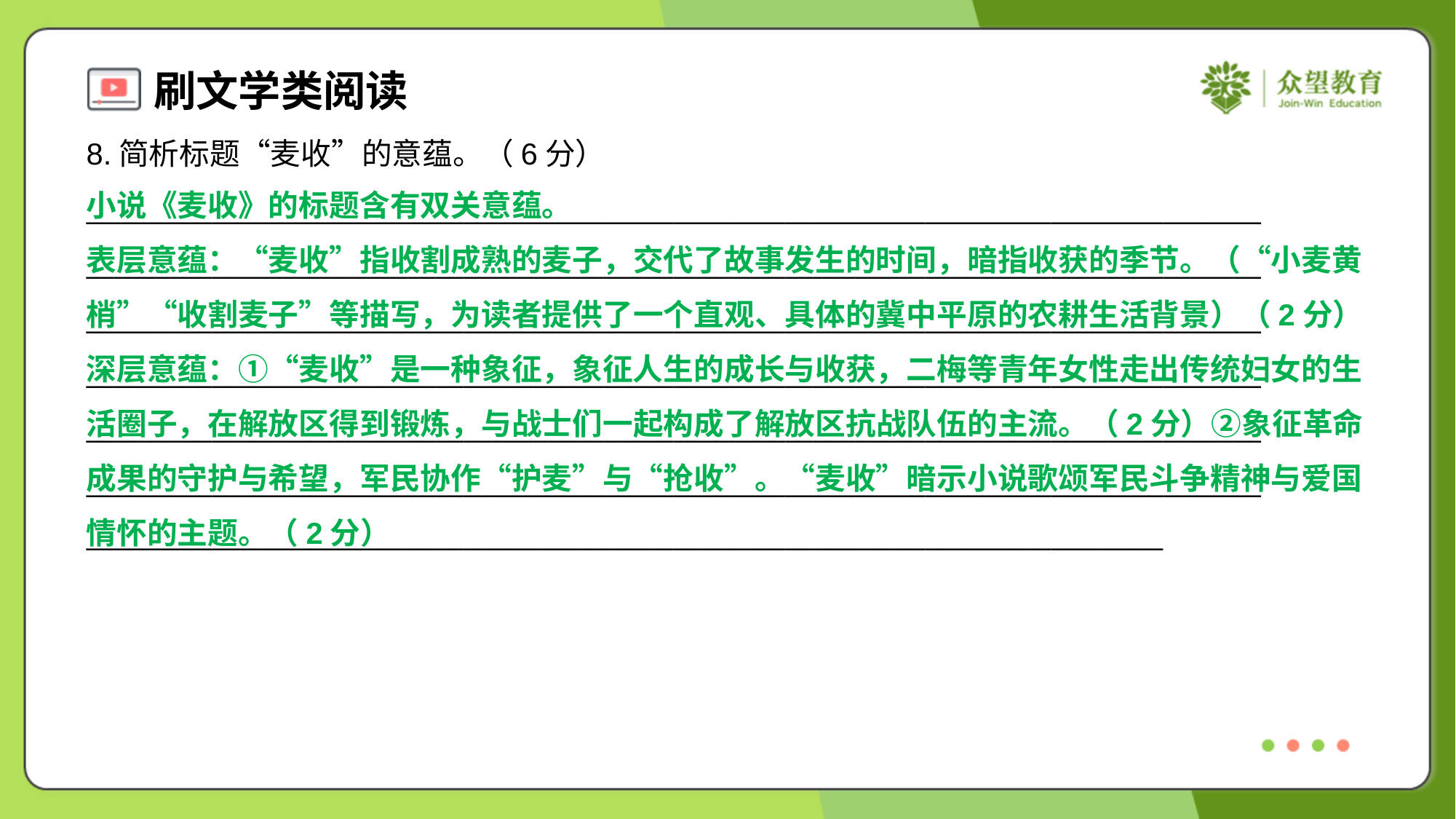

8.简析标题“麦收”的意蕴。（6分）
小说《麦收》的标题含有双关意蕴。
表层意蕴：“麦收”指收割成熟的麦子，交代了故事发生的时间，暗指收获的季节。（“小麦黄
梢”“收割麦子”等描写，为读者提供了一个直观、具体的冀中平原的农耕生活背景）（2分）
深层意蕴：①“麦收”是一种象征，象征人生的成长与收获，二梅等青年女性走出传统妇女的生
活圈子，在解放区得到锻炼，与战士们一起构成了解放区抗战队伍的主流。（2分）②象征革命
成果的守护与希望，军民协作“护麦”与“抢收”。“麦收”暗示小说歌颂军民斗争精神与爱国
情怀的主题。（2分）
____________________________________________________________________________________
____________________________________________________________________________________
____________________________________________________________________________________
____________________________________________________________________________________
____________________________________________________________________________________
____________________________________________________________________________________
_____________________________________________________________________________